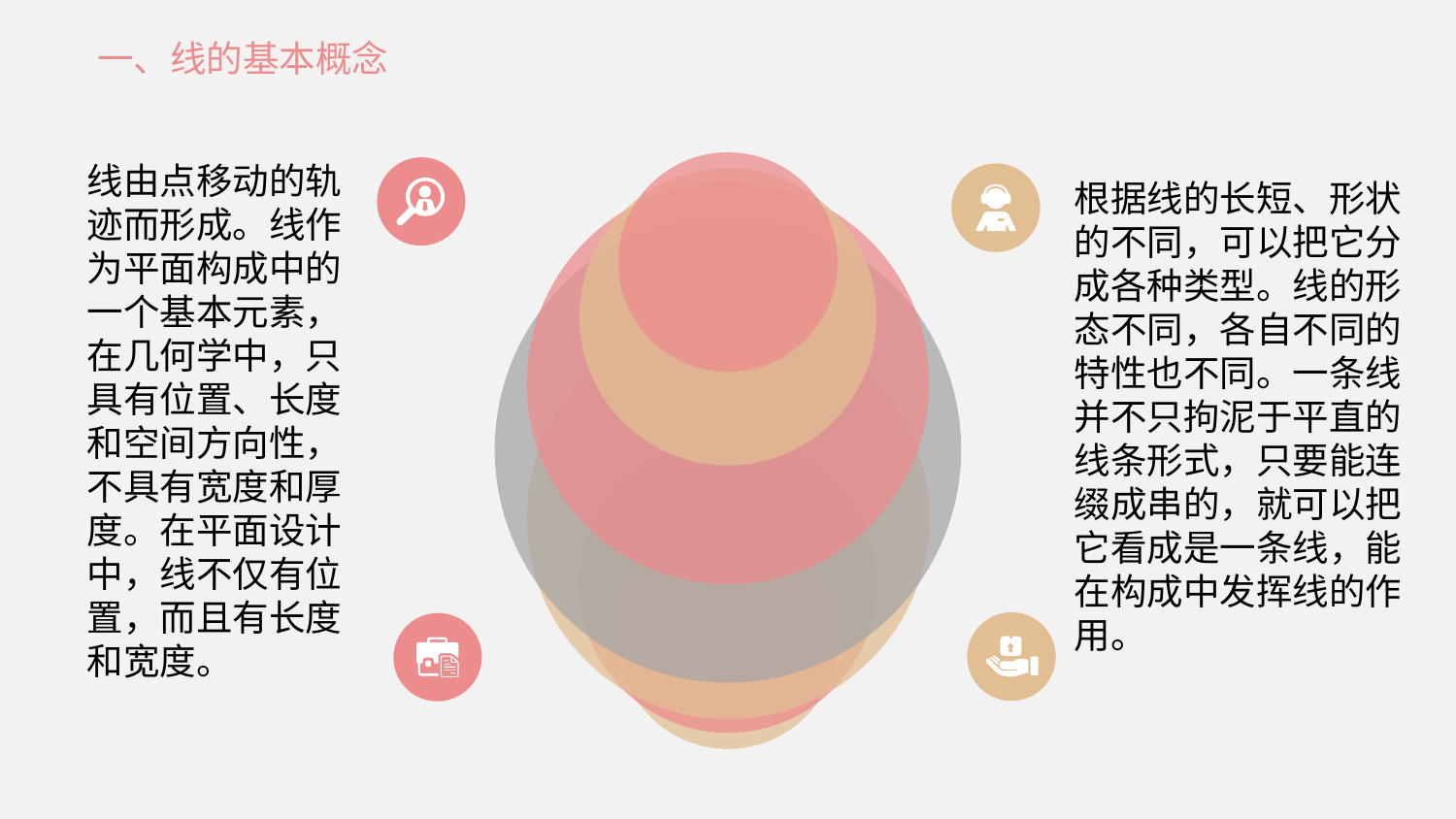

一、线的基本概念
线由点移动的轨迹而形成。线作为平面构成中的一个基本元素，在几何学中，只具有位置、长度和空间方向性，不具有宽度和厚度。在平面设计中，线不仅有位置，而且有长度和宽度。

根据线的长短、形状的不同，可以把它分成各种类型。线的形态不同，各自不同的特性也不同。一条线并不只拘泥于平直的线条形式，只要能连缀成串的，就可以把它看成是一条线，能在构成中发挥线的作用。